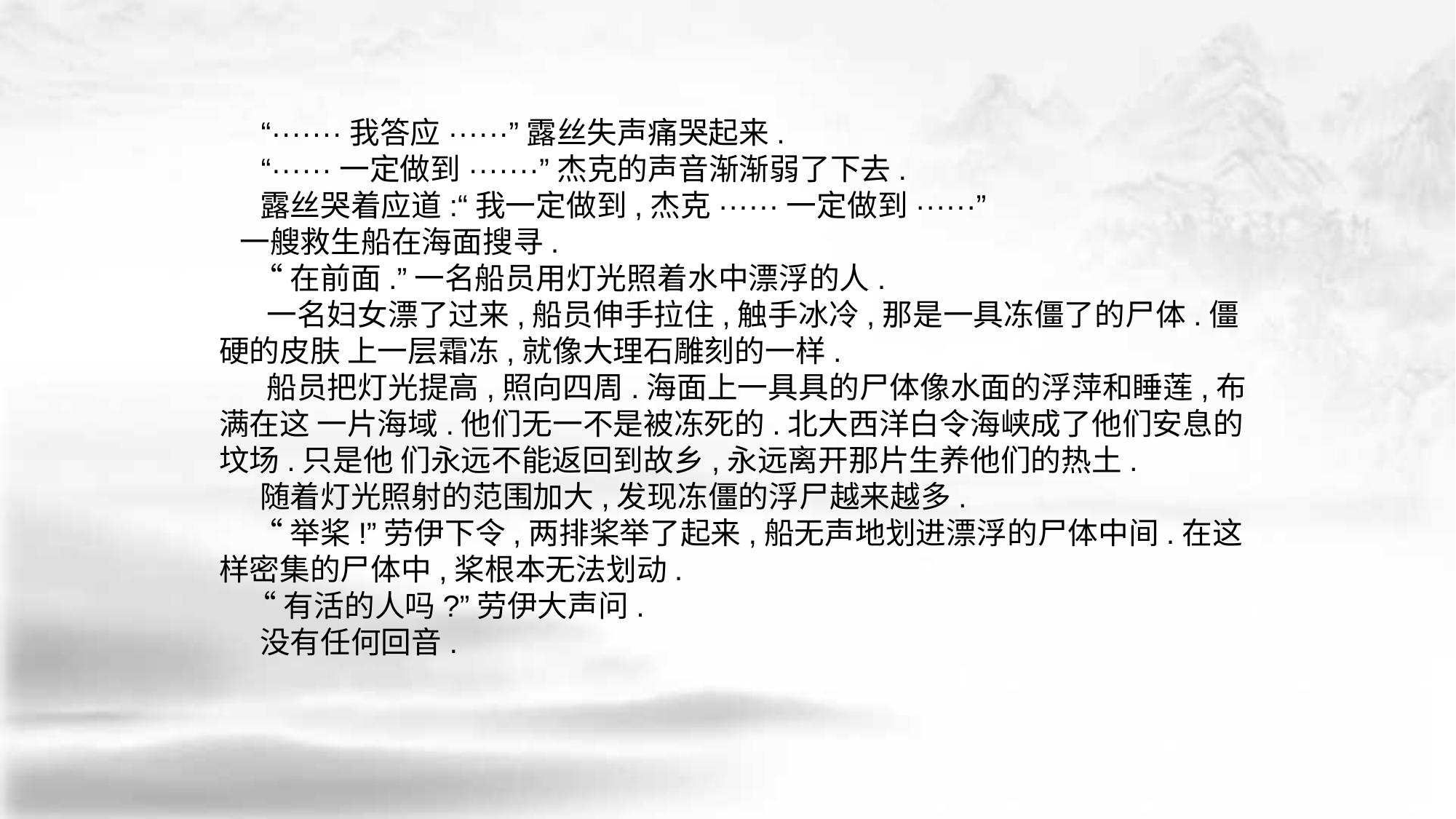

“·······我答应······”露丝失声痛哭起来.
     “······一定做到·······”杰克的声音渐渐弱了下去.
     露丝哭着应道:“我一定做到,杰克······一定做到······”
  一艘救生船在海面搜寻.
     “在前面.”一名船员用灯光照着水中漂浮的人.
      一名妇女漂了过来,船员伸手拉住,触手冰冷,那是一具冻僵了的尸体.僵硬的皮肤 上一层霜冻,就像大理石雕刻的一样.
      船员把灯光提高,照向四周.海面上一具具的尸体像水面的浮萍和睡莲,布满在这 一片海域.他们无一不是被冻死的.北大西洋白令海峡成了他们安息的坟场.只是他 们永远不能返回到故乡,永远离开那片生养他们的热土.
     随着灯光照射的范围加大,发现冻僵的浮尸越来越多.
     “举桨!”劳伊下令,两排桨举了起来,船无声地划进漂浮的尸体中间.在这样密集的尸体中,桨根本无法划动.
    “有活的人吗?”劳伊大声问.
     没有任何回音.